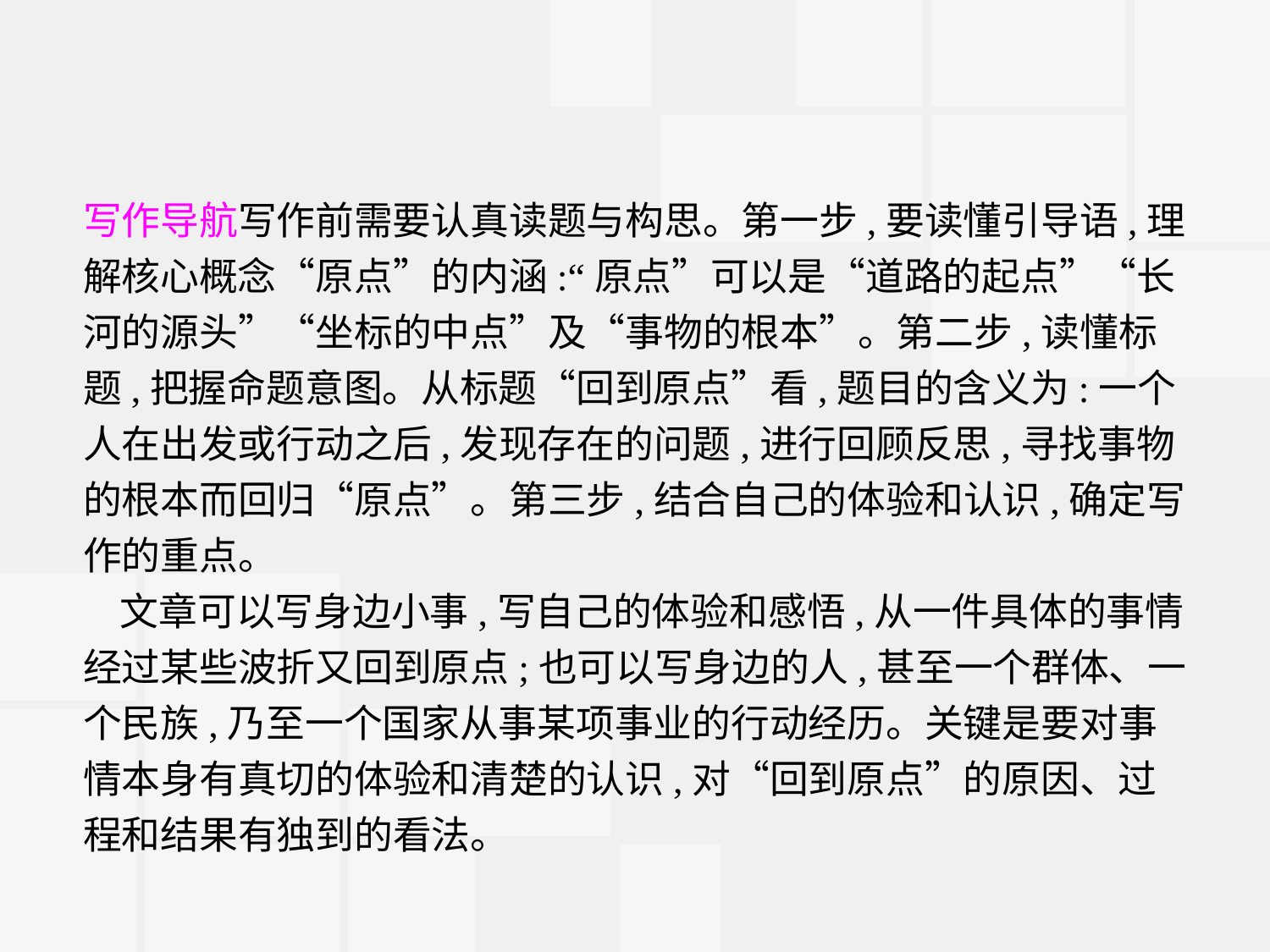

写作导航写作前需要认真读题与构思。第一步,要读懂引导语,理解核心概念“原点”的内涵:“原点”可以是“道路的起点”“长河的源头”“坐标的中点”及“事物的根本”。第二步,读懂标题,把握命题意图。从标题“回到原点”看,题目的含义为:一个人在出发或行动之后,发现存在的问题,进行回顾反思,寻找事物的根本而回归“原点”。第三步,结合自己的体验和认识,确定写作的重点。
文章可以写身边小事,写自己的体验和感悟,从一件具体的事情经过某些波折又回到原点;也可以写身边的人,甚至一个群体、一个民族,乃至一个国家从事某项事业的行动经历。关键是要对事情本身有真切的体验和清楚的认识,对“回到原点”的原因、过程和结果有独到的看法。